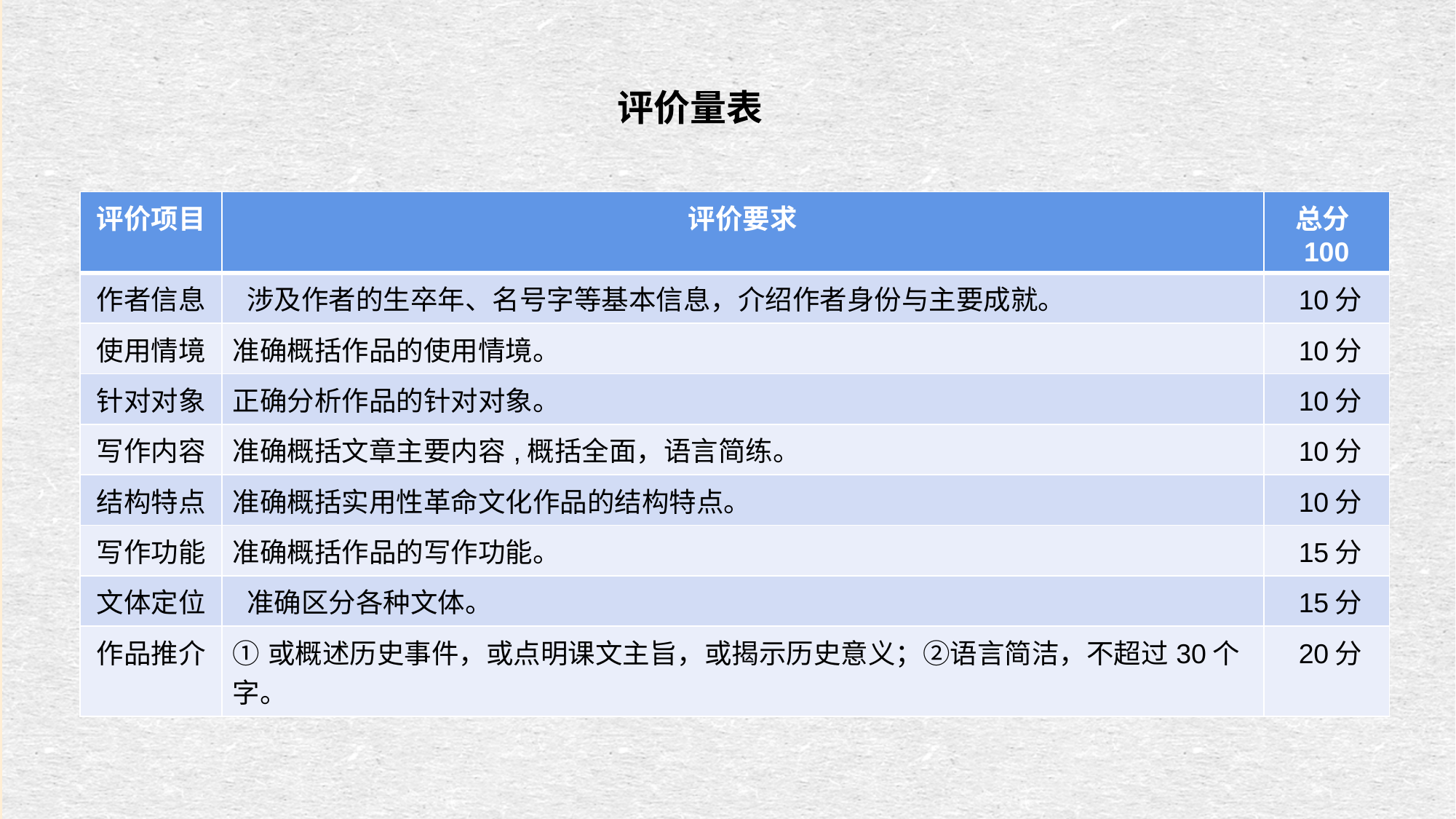

评价量表
| 评价项目 | 评价要求 | 总分100 |
| --- | --- | --- |
| 作者信息 | 涉及作者的生卒年、名号字等基本信息，介绍作者身份与主要成就。 | 10分 |
| 使用情境 | 准确概括作品的使用情境。 | 10分 |
| 针对对象 | 正确分析作品的针对对象。 | 10分 |
| 写作内容 | 准确概括文章主要内容,概括全面，语言简练。 | 10分 |
| 结构特点 | 准确概括实用性革命文化作品的结构特点。 | 10分 |
| 写作功能 | 准确概括作品的写作功能。 | 15分 |
| 文体定位 | 准确区分各种文体。 | 15分 |
| 作品推介 | ①或概述历史事件，或点明课文主旨，或揭示历史意义；②语言简洁，不超过30个字。 | 20分 |